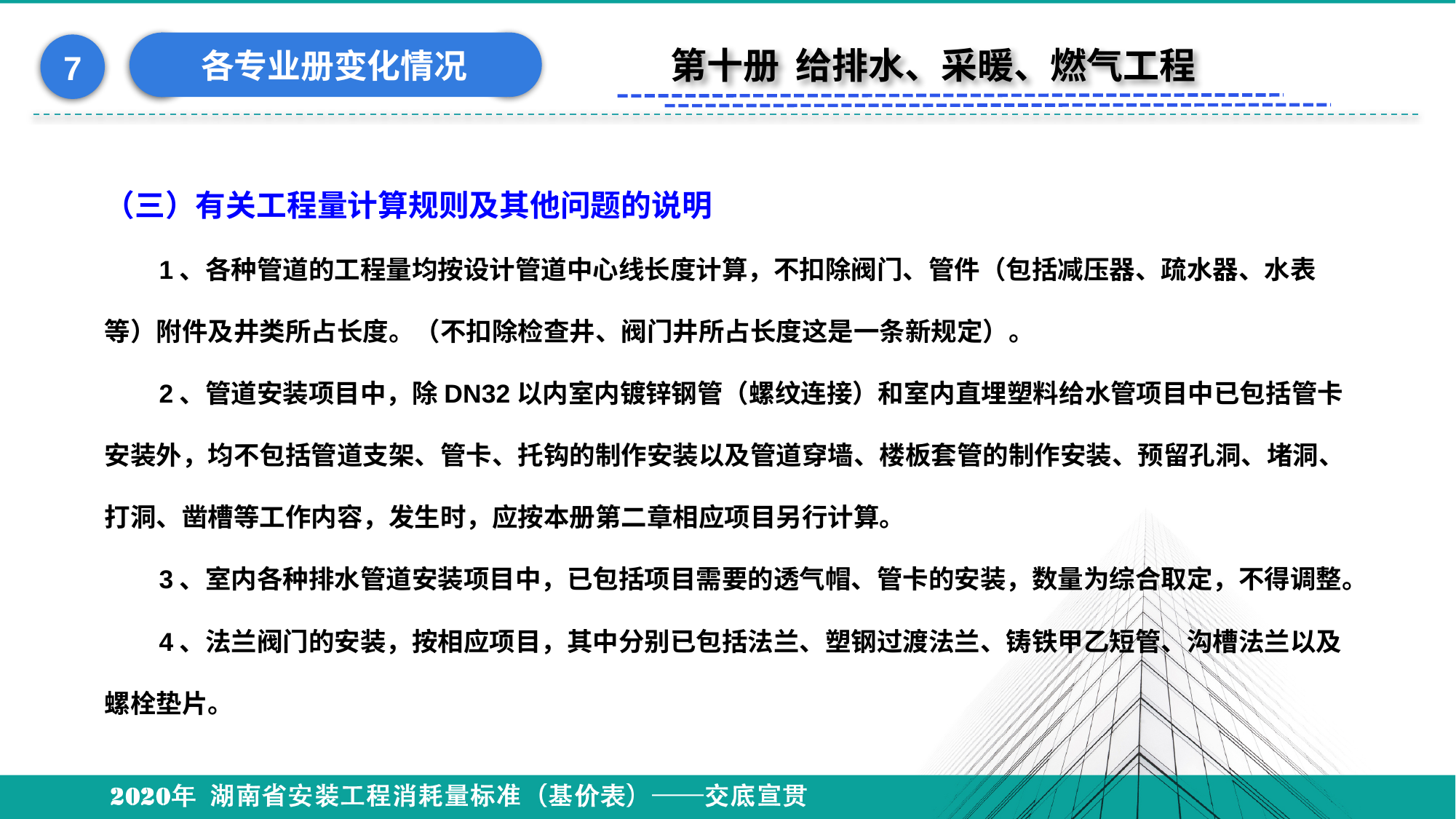

各专业册变化情况

7
第十册  给排水、采暖、燃气工程
（三）有关工程量计算规则及其他问题的说明
1、各种管道的工程量均按设计管道中心线长度计算，不扣除阀门、管件（包括减压器、疏水器、水表等）附件及井类所占长度。（不扣除检查井、阀门井所占长度这是一条新规定）。
2、管道安装项目中，除DN32以内室内镀锌钢管（螺纹连接）和室内直埋塑料给水管项目中已包括管卡安装外，均不包括管道支架、管卡、托钩的制作安装以及管道穿墙、楼板套管的制作安装、预留孔洞、堵洞、打洞、凿槽等工作内容，发生时，应按本册第二章相应项目另行计算。
3、室内各种排水管道安装项目中，已包括项目需要的透气帽、管卡的安装，数量为综合取定，不得调整。
4、法兰阀门的安装，按相应项目，其中分别已包括法兰、塑钢过渡法兰、铸铁甲乙短管、沟槽法兰以及螺栓垫片。